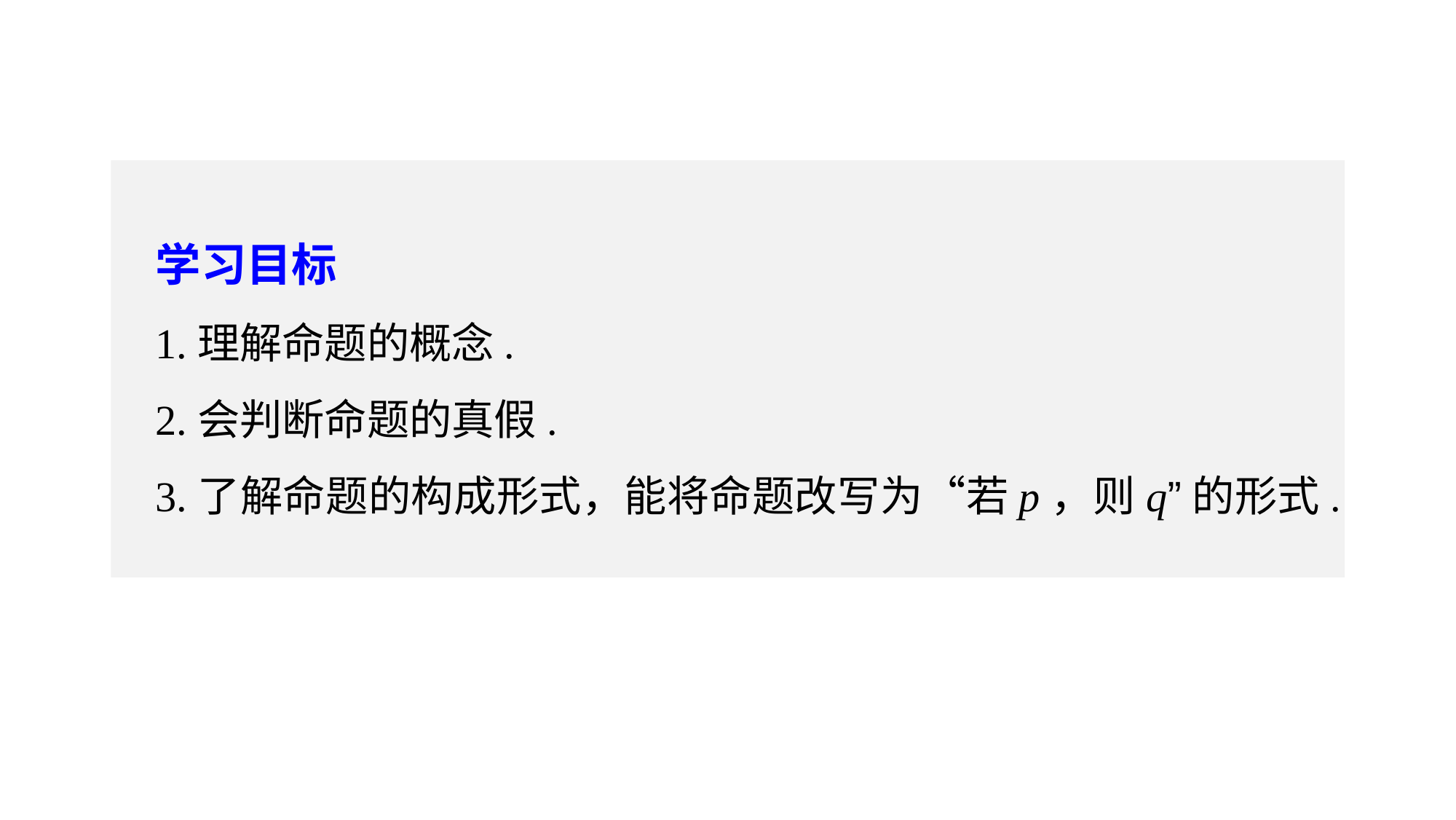

学习目标
1.理解命题的概念.
2.会判断命题的真假.
3.了解命题的构成形式，能将命题改写为“若p，则q”的形式.